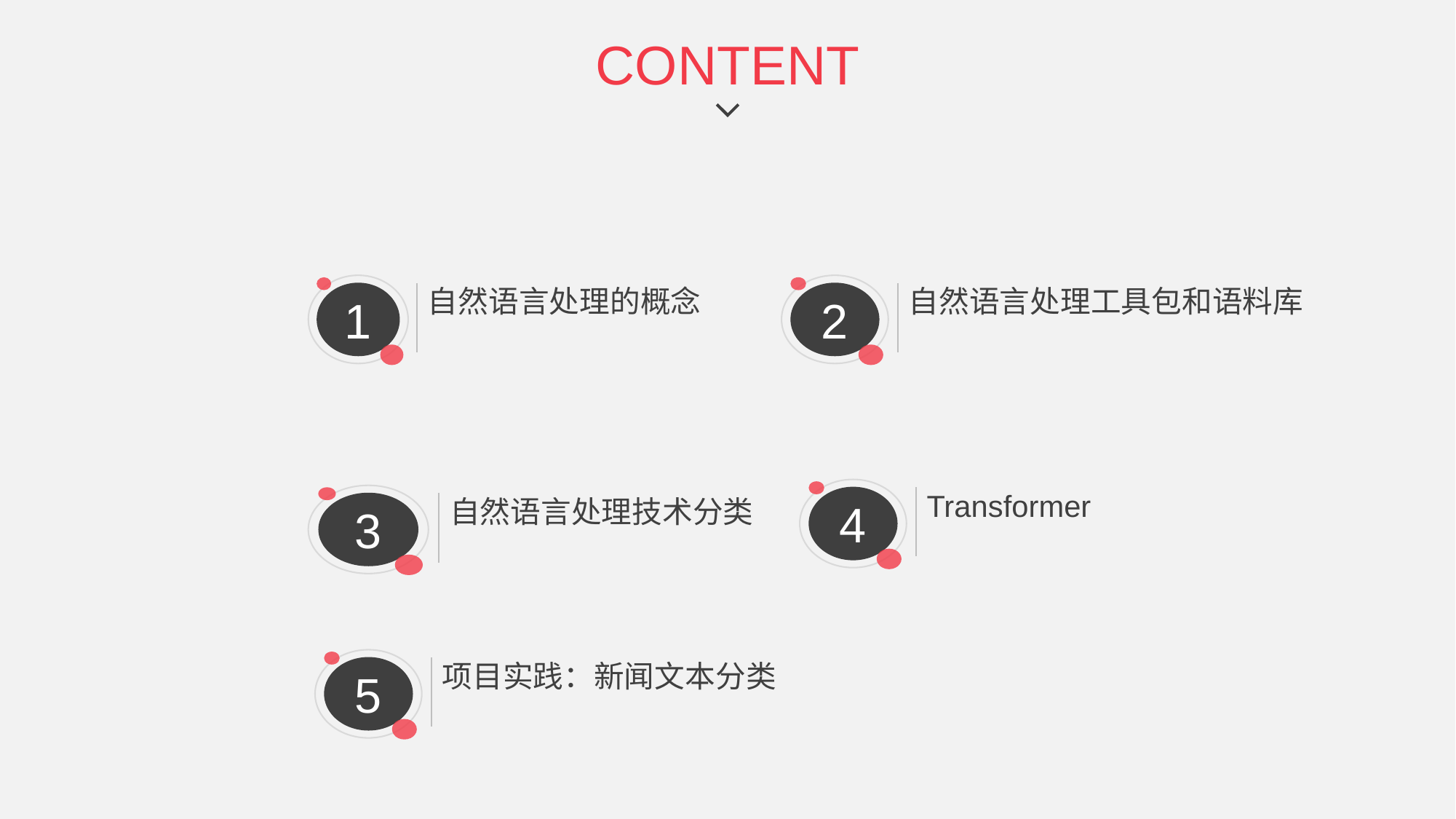

CONTENT

1

自然语言处理的概念

2

自然语言处理工具包和语料库

4

Transformer

3

自然语言处理技术分类

5

项目实践：新闻文本分类